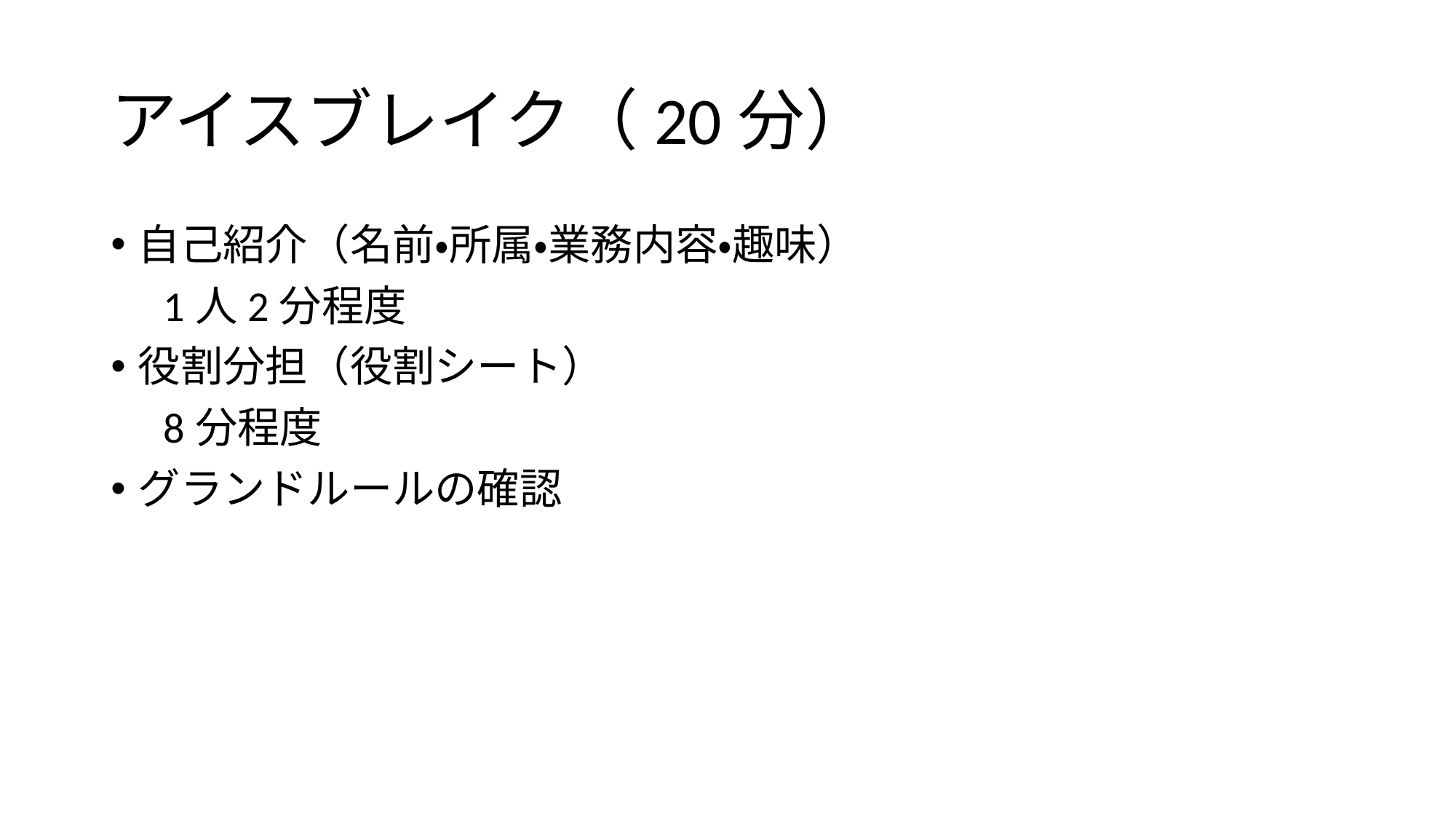

# アイスブレイク（20分）
自己紹介（名前・所属・業務内容・趣味）
　1人2分程度
役割分担（役割シート）
　8分程度
グランドルールの確認